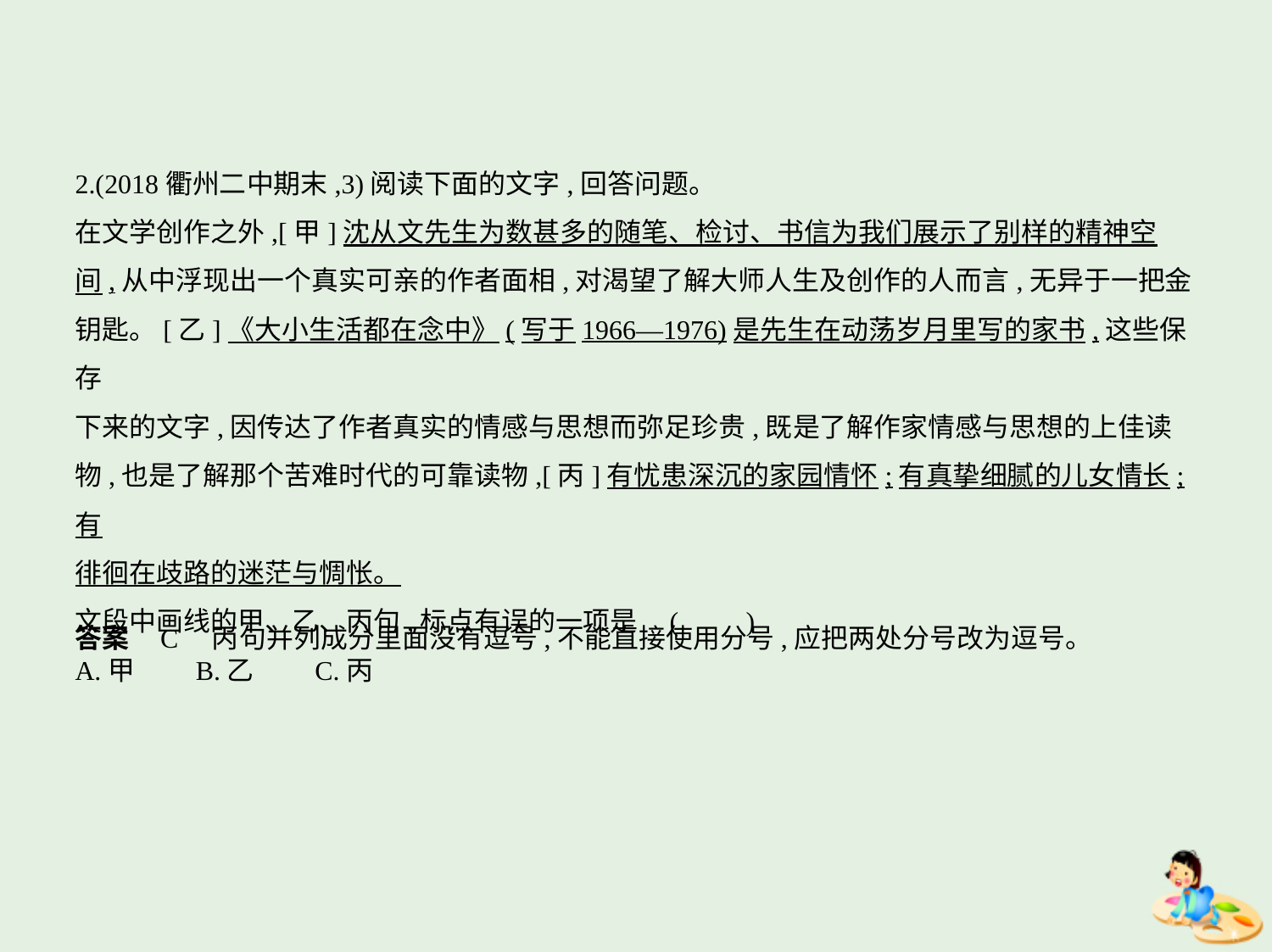

2.(2018衢州二中期末,3)阅读下面的文字,回答问题。
在文学创作之外,[甲]沈从文先生为数甚多的随笔、检讨、书信为我们展示了别样的精神空
间,从中浮现出一个真实可亲的作者面相,对渴望了解大师人生及创作的人而言,无异于一把金
钥匙。[乙]《大小生活都在念中》(写于1966—1976)是先生在动荡岁月里写的家书,这些保存
下来的文字,因传达了作者真实的情感与思想而弥足珍贵,既是了解作家情感与思想的上佳读
物,也是了解那个苦难时代的可靠读物,[丙]有忧患深沉的家园情怀;有真挚细腻的儿女情长;有
徘徊在歧路的迷茫与惆怅。
文段中画线的甲、乙、丙句,标点有误的一项是 (　　)
A.甲　　B.乙　　C.丙
答案    C　丙句并列成分里面没有逗号,不能直接使用分号,应把两处分号改为逗号。